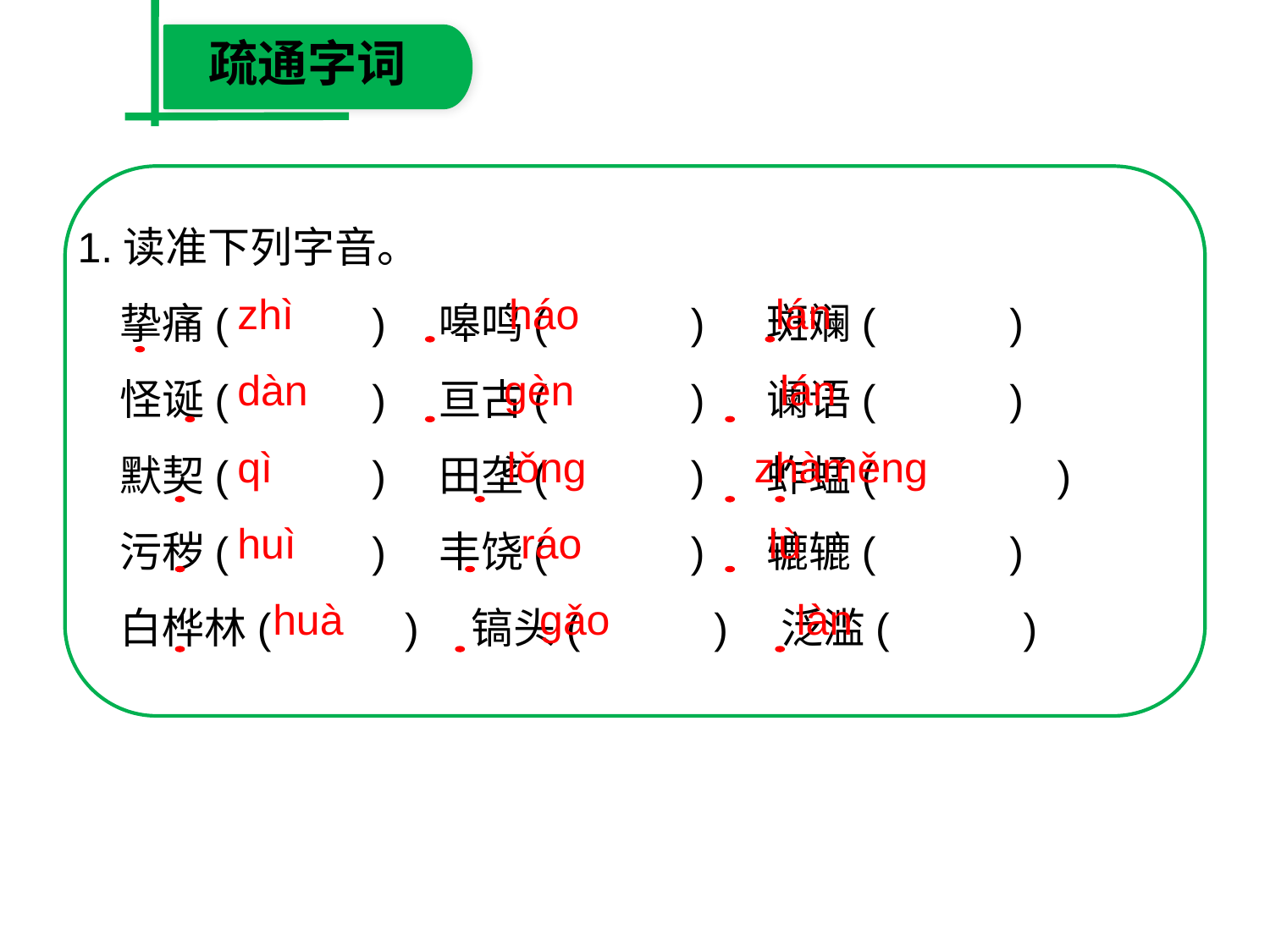

疏通字词

1.读准下列字音。
　挚痛(　    　)　嗥鸣(　   　 )　 斑斓(　   　)
　怪诞(　    　)　亘古(　   　 )　 谰语(　   　)
　默契(　    　)　田垄(　　    )　 蚱蜢(　   　     )
　污秽(　    　)　丰饶(　    　)　 辘辘(　　   )
　白桦林(　   　)　镐头(　   　)　泛滥(　　   )
zhì　                háo　              lán
dàn　              gèn　               lán
qì　                  lǒng　           zhàměng　huì　                 ráo　             lù
   huà　              gǎo　             làn